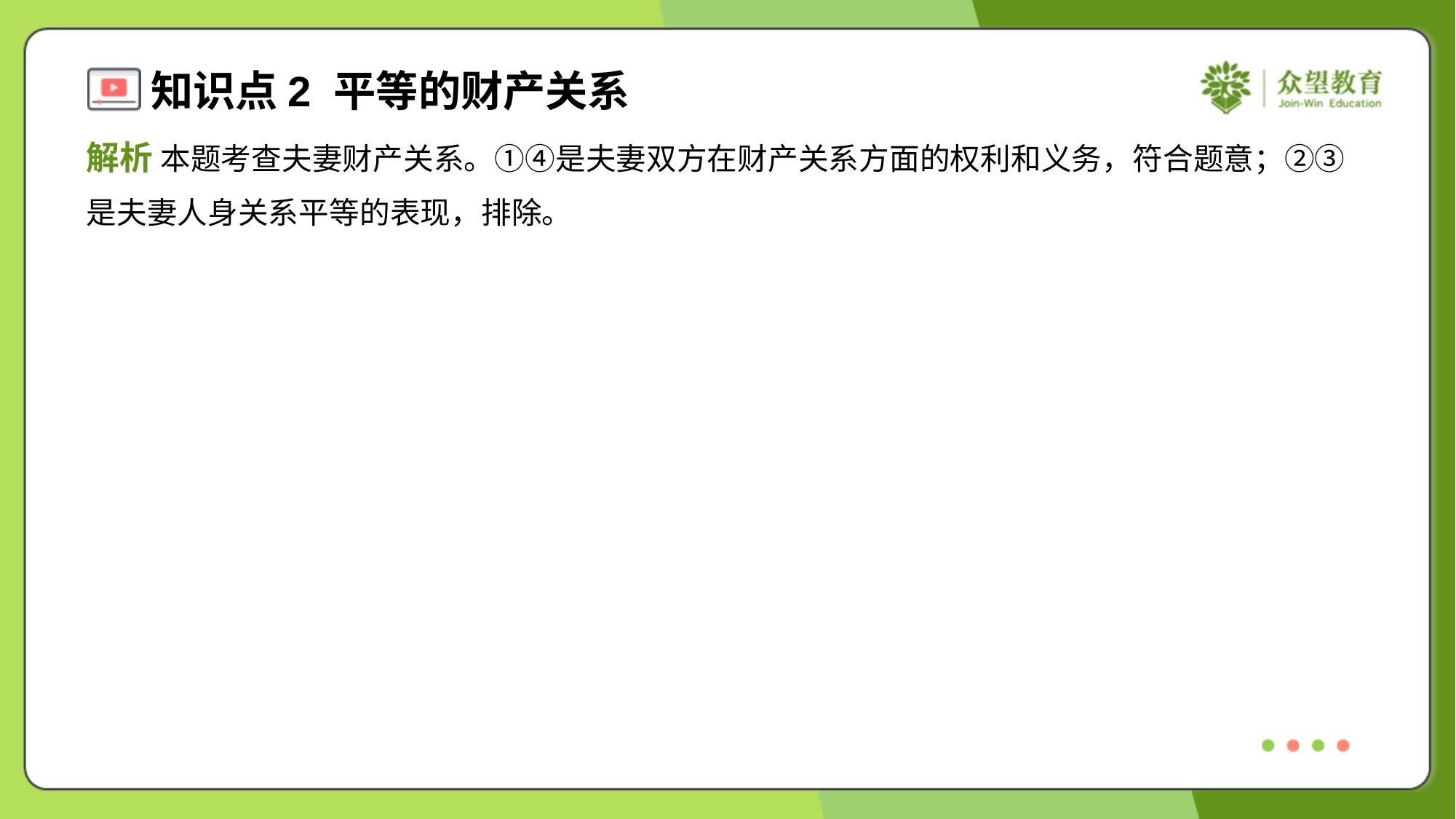

解析 本题考查夫妻财产关系。①④是夫妻双方在财产关系方面的权利和义务，符合题意；②③
是夫妻人身关系平等的表现，排除。